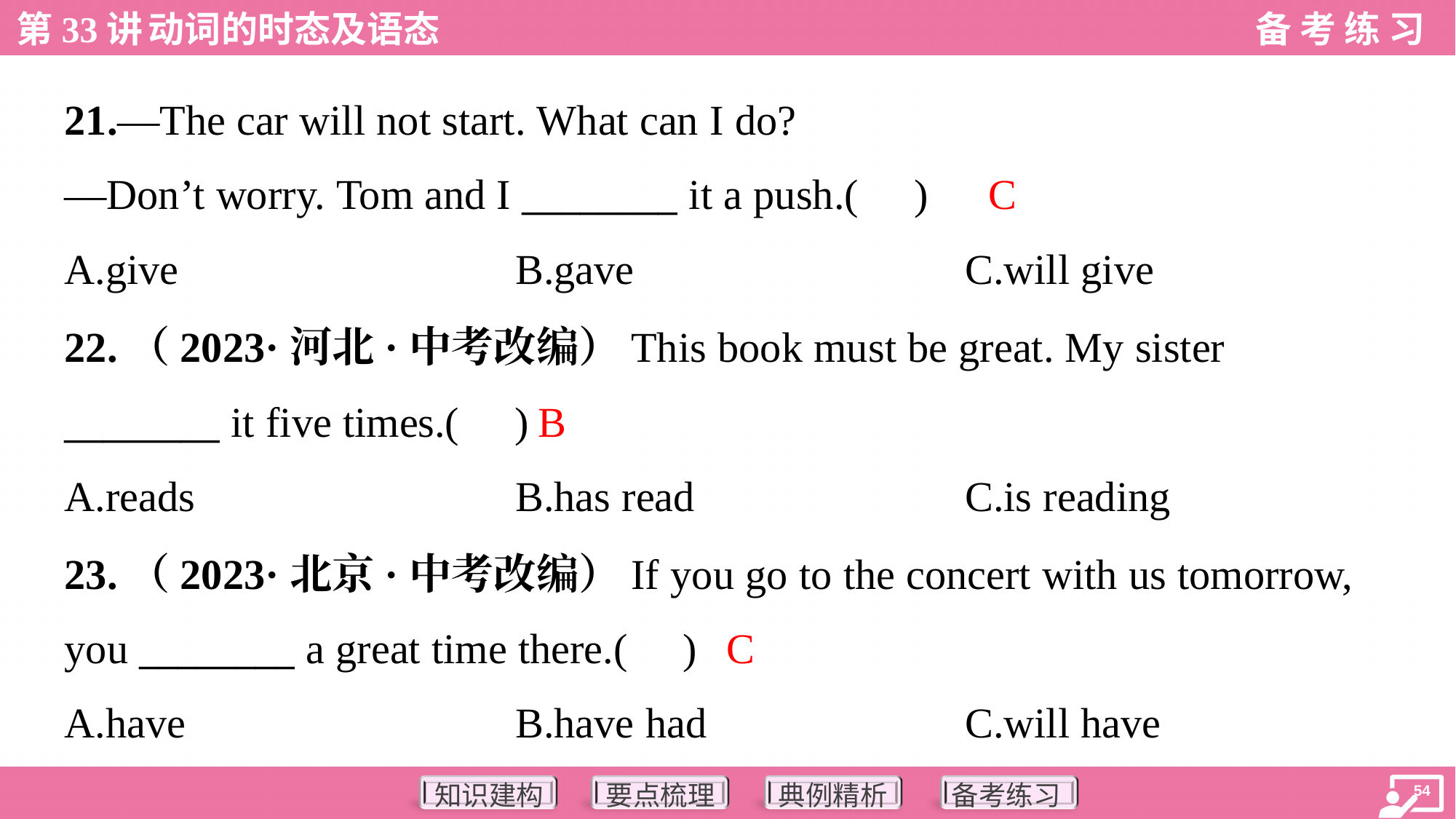

21.—The car will not start. What can I do?
—Don’t worry. Tom and I ________ it a push.(     )
C
A.give	B.gave	C.will give
22.（2023·河北·中考改编）This book must be great. My sister
________ it five times.(     )
B
A.reads	B.has read	C.is reading
23.（2023·北京·中考改编）If you go to the concert with us tomorrow,
you ________ a great time there.(     )
C
A.have	B.have had	C.will have